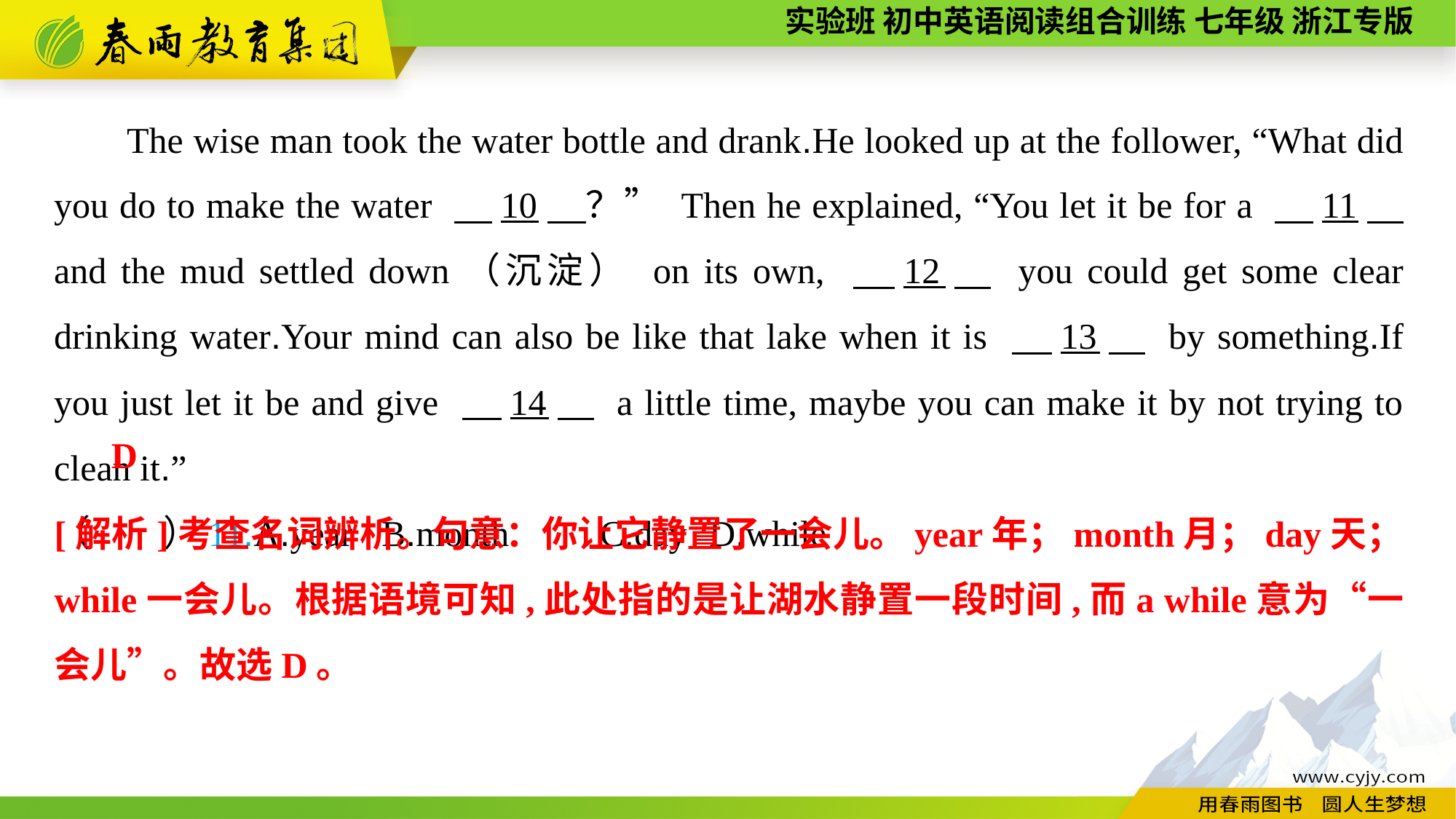

The wise man took the water bottle and drank.He looked up at the follower, “What did you do to make the water 　10　？” Then he explained, “You let it be for a 　11　 and the mud settled down（沉淀） on its own, 　12　 you could get some clear drinking water.Your mind can also be like that lake when it is 　13　 by something.If you just let it be and give 　14　 a little time, maybe you can make it by not trying to clean it.”
（　　）11.A.year	B.month	C.day	D.while
D
[解析]考查名词辨析。句意：你让它静置了一会儿。year年；month月；day天；while一会儿。根据语境可知,此处指的是让湖水静置一段时间,而a while意为“一会儿”。故选D。